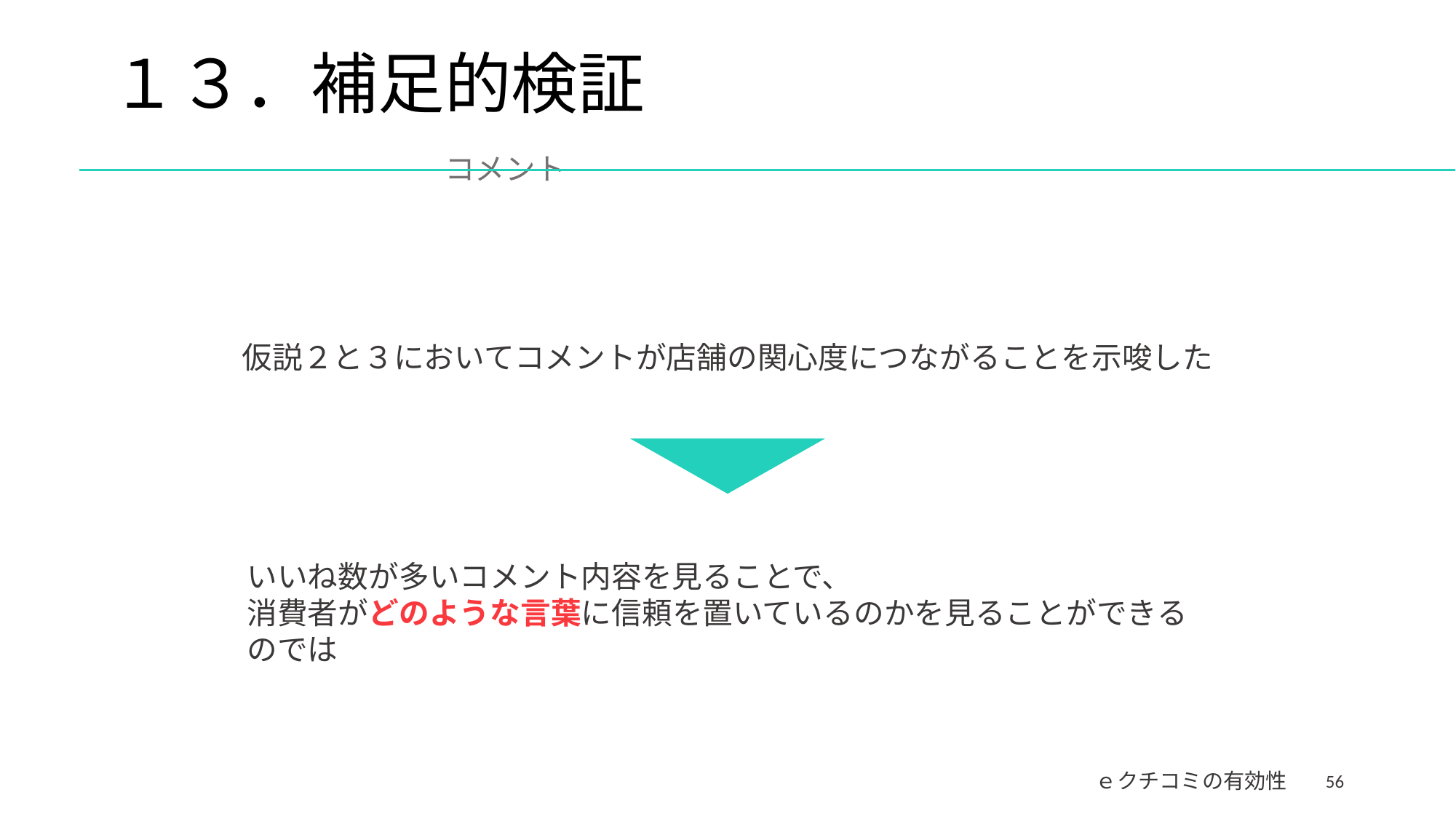

# １３．補足的検証　　　　　　　　　　　　　　　コメント
仮説２と３においてコメントが店舗の関心度につながることを示唆した

いいね数が多いコメント内容を見ることで、
消費者がどのような言葉に信頼を置いているのかを見ることができるのでは
56
ｅクチコミの有効性